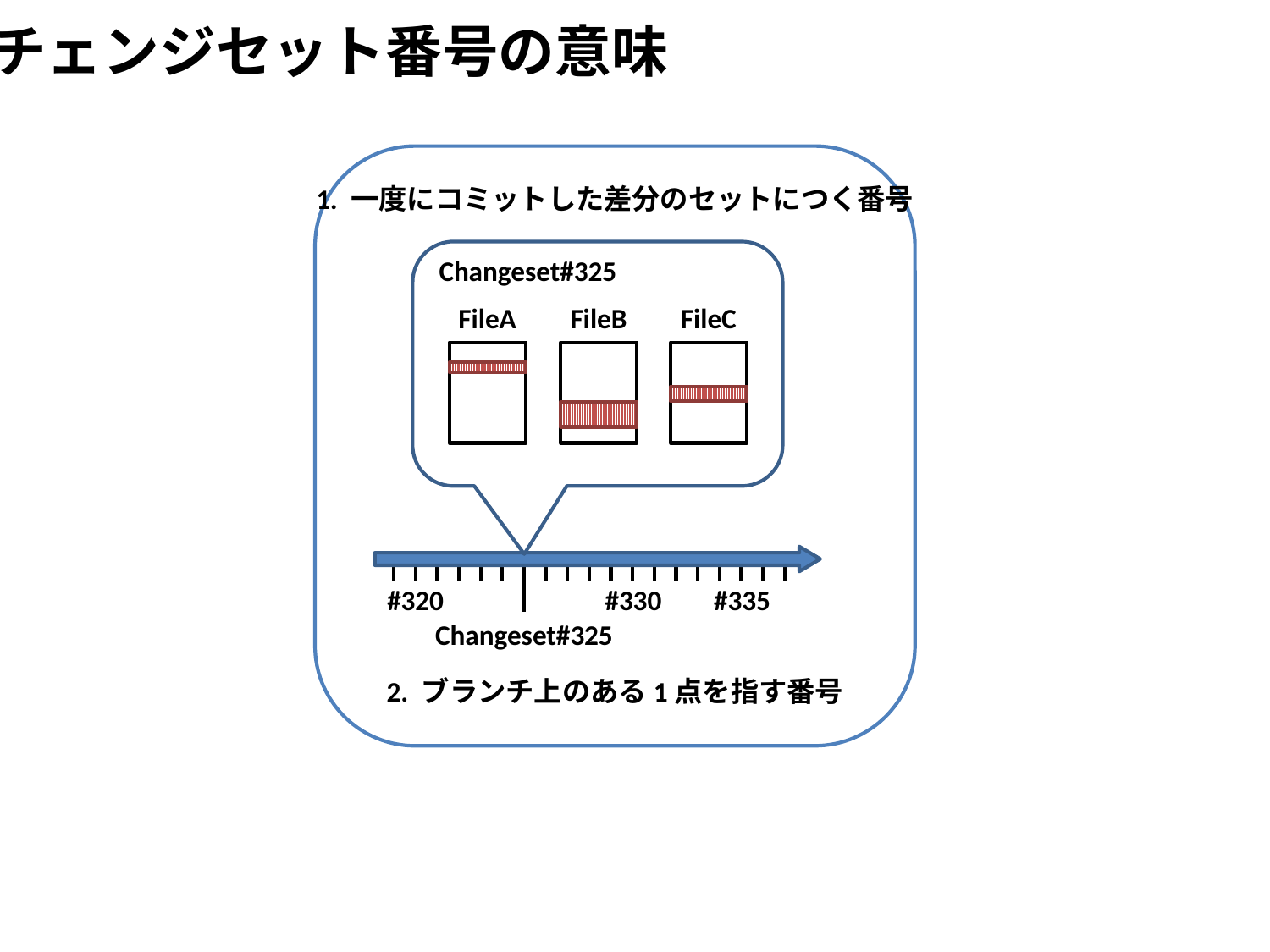

チェンジセット番号の意味

1. 一度にコミットした差分のセットにつく番号

Changeset#325
FileA

FileB

FileC

Changeset#325
2. ブランチ上のある1点を指す番号
#320
#330
#335